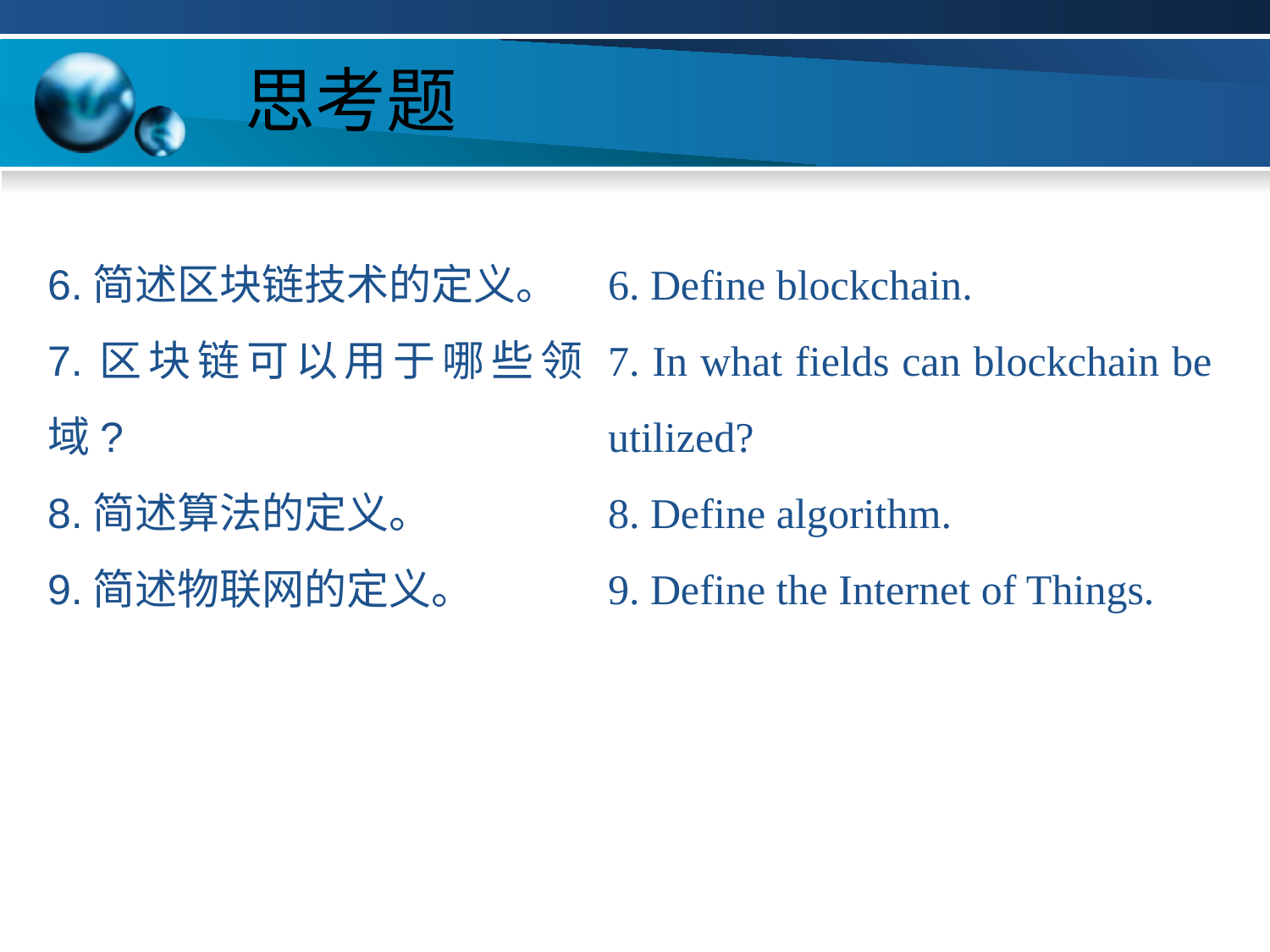

# 思考题
6.简述区块链技术的定义。
7.区块链可以用于哪些领域?
8.简述算法的定义。
9.简述物联网的定义。
6. Define blockchain.
7. In what fields can blockchain be utilized?
8. Define algorithm.
9. Define the Internet of Things.